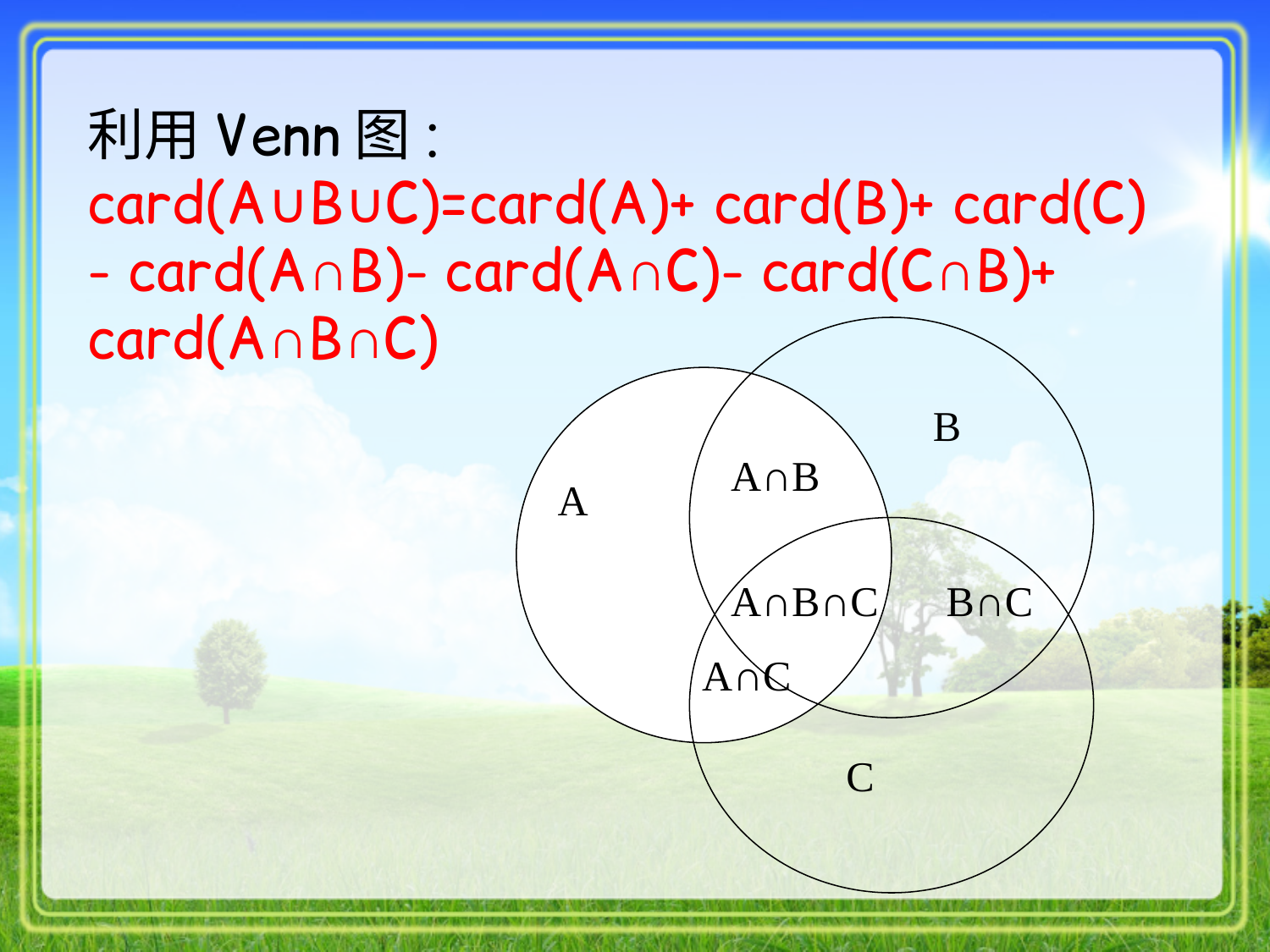

利用Venn图:
card(A∪B∪C)=card(A)+ card(B)+ card(C)
- card(A∩B)- card(A∩C)- card(C∩B)+ card(A∩B∩C)

B
A∩B
A

A∩B∩C
    B∩C
A∩C
C